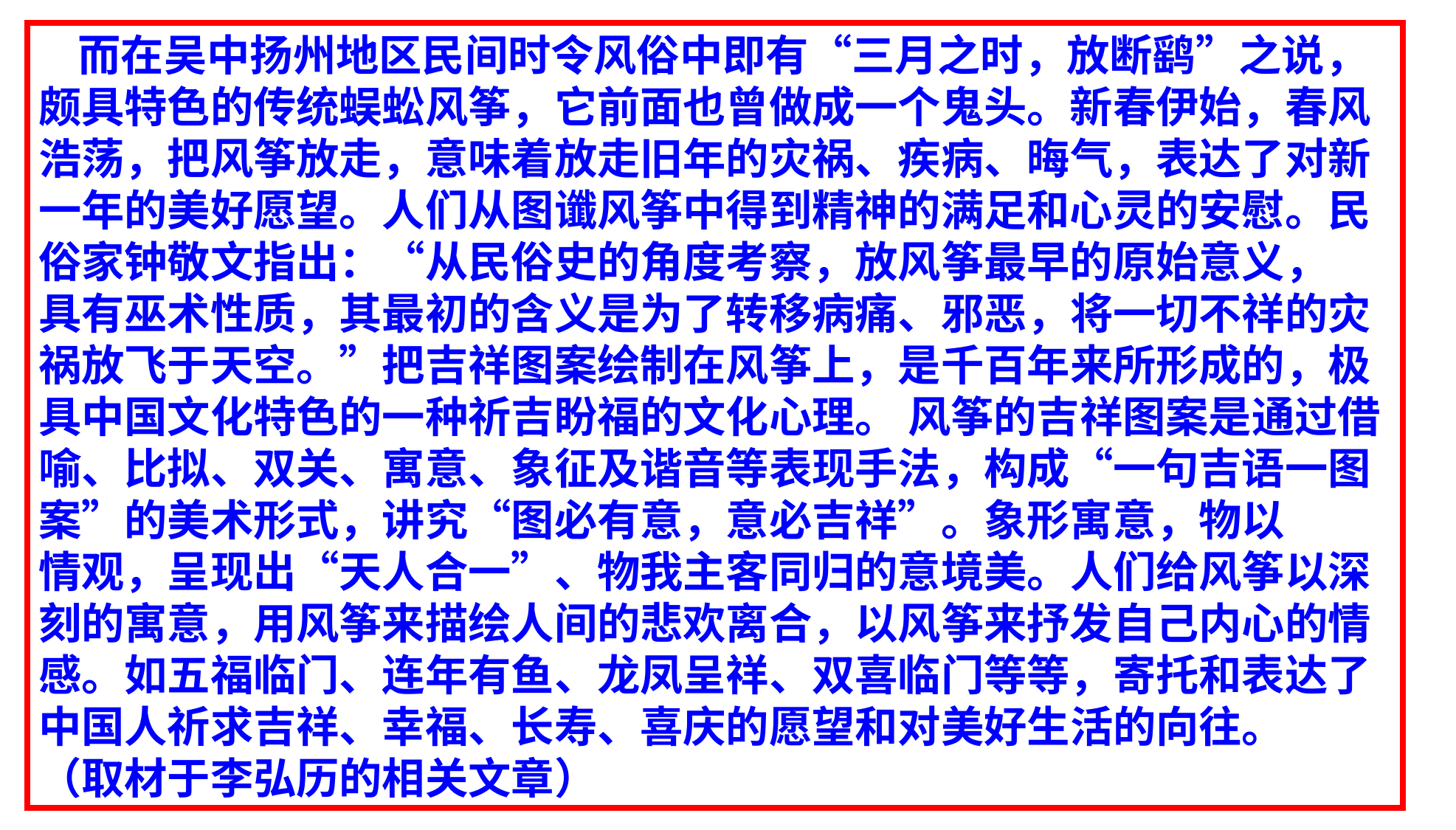

而在吴中扬州地区民间时令风俗中即有“三月之时，放断鹞”之说，颇具特色的传统蜈蚣风筝，它前面也曾做成一个鬼头。新春伊始，春风浩荡，把风筝放走，意味着放走旧年的灾祸、疾病、晦气，表达了对新一年的美好愿望。人们从图谶风筝中得到精神的满足和心灵的安慰。民俗家钟敬文指出：“从民俗史的角度考察，放风筝最早的原始意义，
具有巫术性质，其最初的含义是为了转移病痛、邪恶，将一切不祥的灾祸放飞于天空。”把吉祥图案绘制在风筝上，是千百年来所形成的，极具中国文化特色的一种祈吉盼福的文化心理。 风筝的吉祥图案是通过借喻、比拟、双关、寓意、象征及谐音等表现手法，构成“一句吉语一图案”的美术形式，讲究“图必有意，意必吉祥”。象形寓意，物以
情观，呈现出“天人合一”、物我主客同归的意境美。人们给风筝以深刻的寓意，用风筝来描绘人间的悲欢离合，以风筝来抒发自己内心的情感。如五福临门、连年有鱼、龙凤呈祥、双喜临门等等，寄托和表达了中国人祈求吉祥、幸福、长寿、喜庆的愿望和对美好生活的向往。
（取材于李弘历的相关文章）